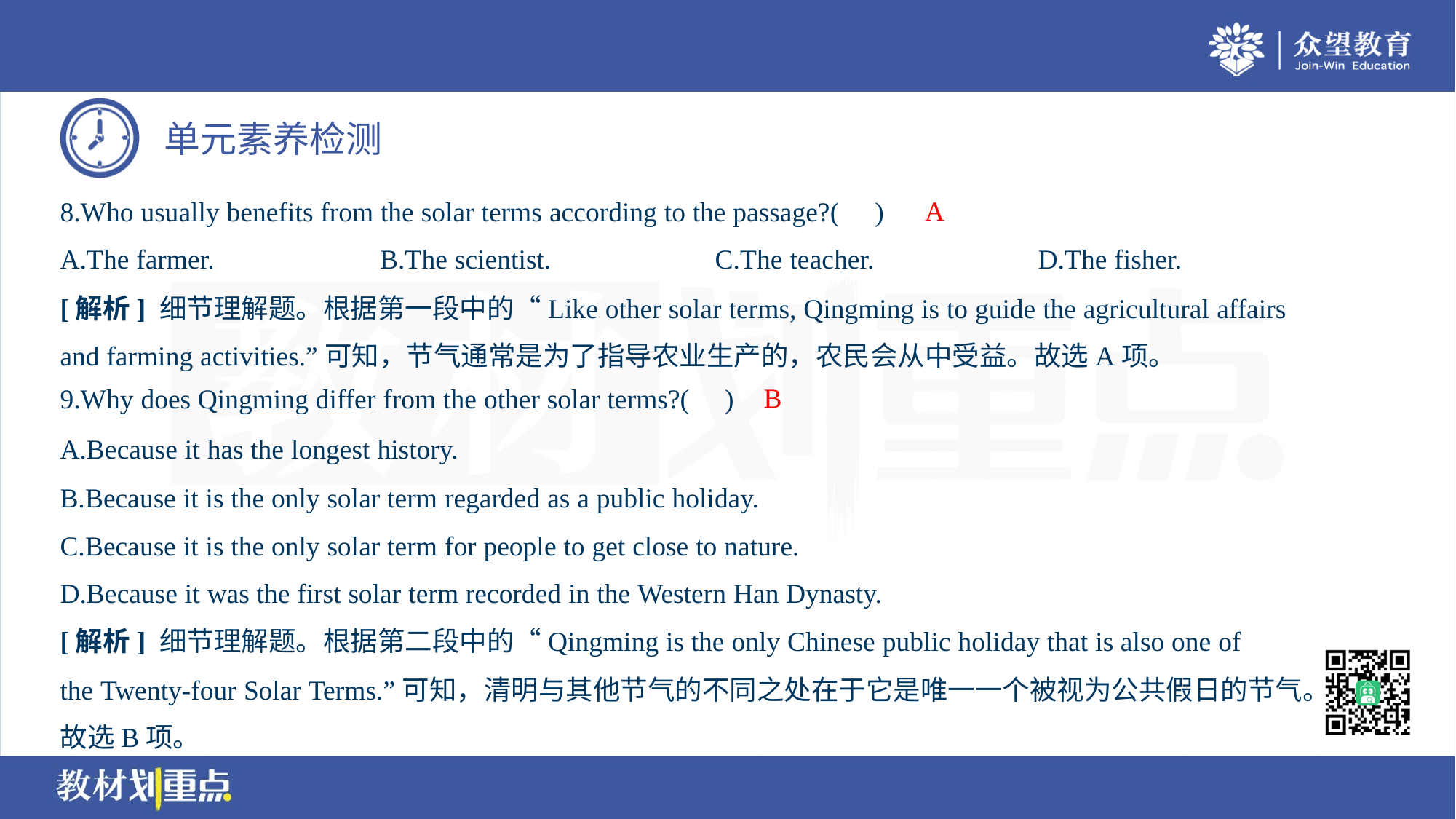

A
8.Who usually benefits from the solar terms according to the passage?(     )
A.The farmer.	B.The scientist.	C.The teacher.	D.The fisher.
[解析] 细节理解题。根据第一段中的“Like other solar terms, Qingming is to guide the agricultural affairs
and farming activities.”可知，节气通常是为了指导农业生产的，农民会从中受益。故选A项。
B
9.Why does Qingming differ from the other solar terms?(     )
A.Because it has the longest history.
B.Because it is the only solar term regarded as a public holiday.
C.Because it is the only solar term for people to get close to nature.
D.Because it was the first solar term recorded in the Western Han Dynasty.
[解析] 细节理解题。根据第二段中的“Qingming is the only Chinese public holiday that is also one of
the Twenty-four Solar Terms.”可知，清明与其他节气的不同之处在于它是唯一一个被视为公共假日的节气。
故选B项。